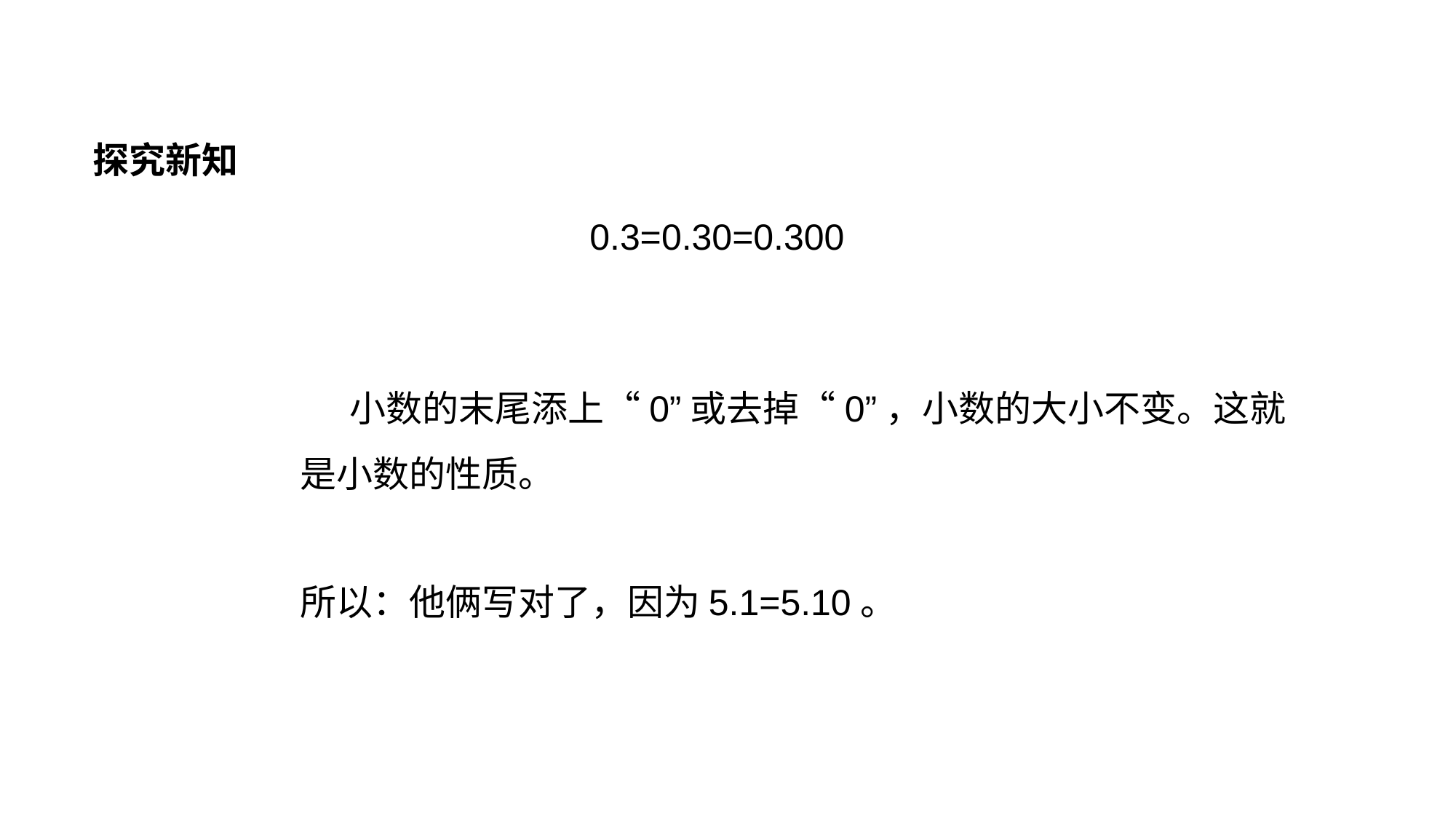

探究新知
     0.3=0.30=0.300
     小数的末尾添上“0”或去掉“0”，小数的大小不变。这就是小数的性质。
所以：他俩写对了，因为5.1=5.10。